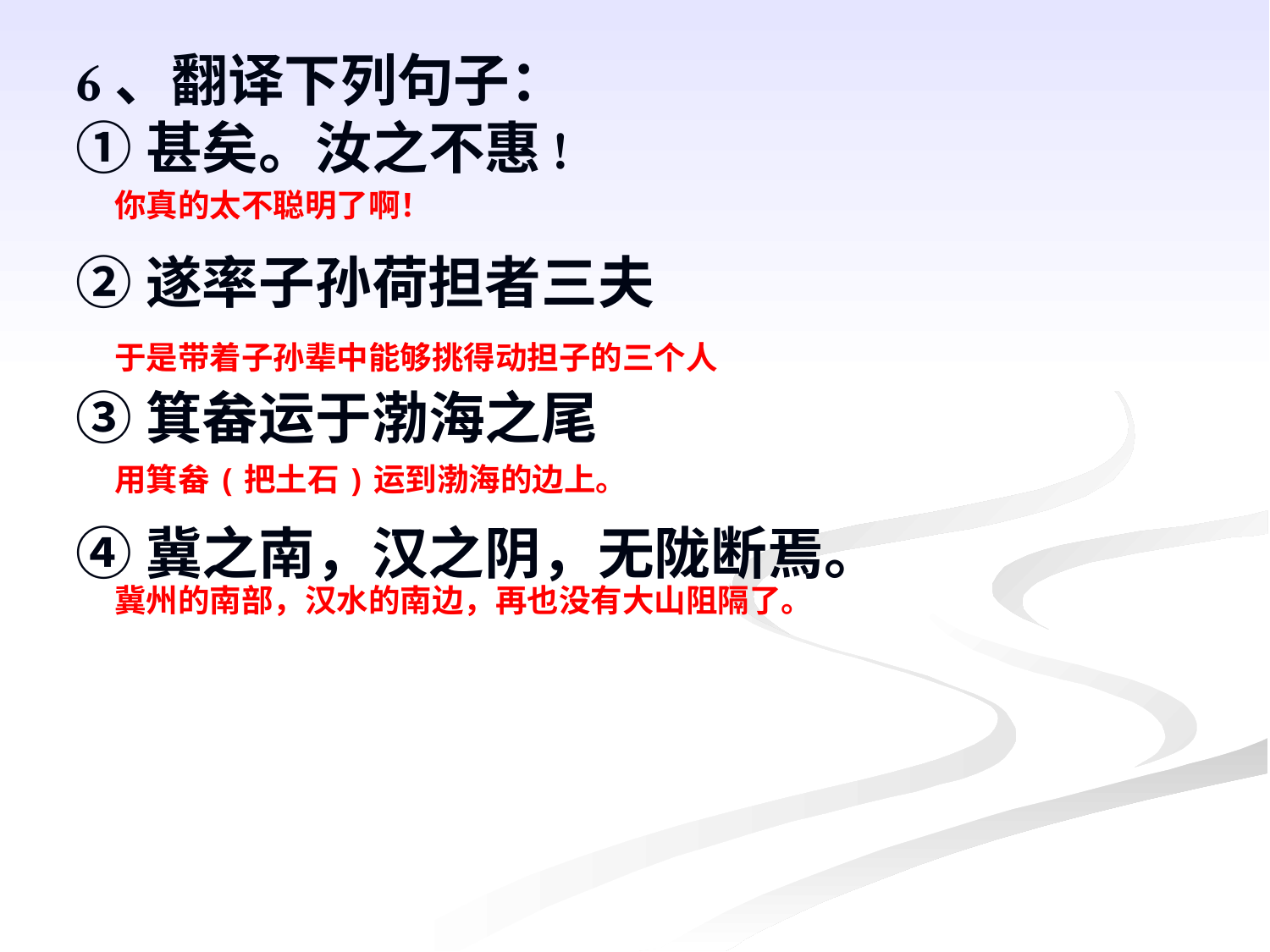

#
6、翻译下列句子：
①甚矣。汝之不惠!

②遂率子孙荷担者三夫

③箕畚运于渤海之尾

④冀之南，汉之阴，无陇断焉。

你真的太不聪明了啊！

于是带着子孙辈中能够挑得动担子的三个人

用箕畚(把土石)运到渤海的边上。

冀州的南部，汉水的南边，再也没有大山阻隔了。